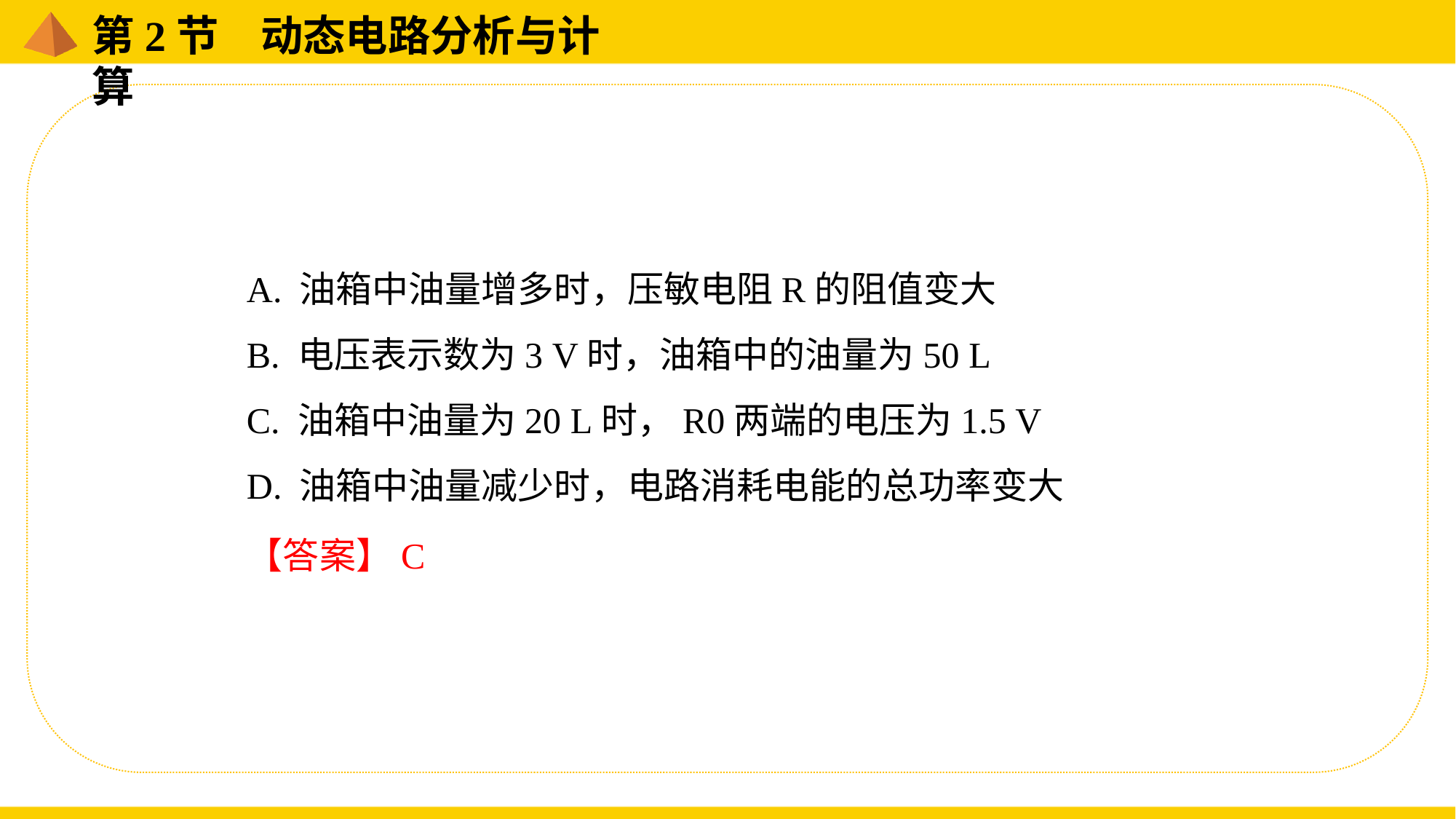

A. 油箱中油量增多时，压敏电阻R的阻值变大
B. 电压表示数为3 V时，油箱中的油量为50 L
C. 油箱中油量为20 L时，R0两端的电压为1.5 V
D. 油箱中油量减少时，电路消耗电能的总功率变大
【答案】C